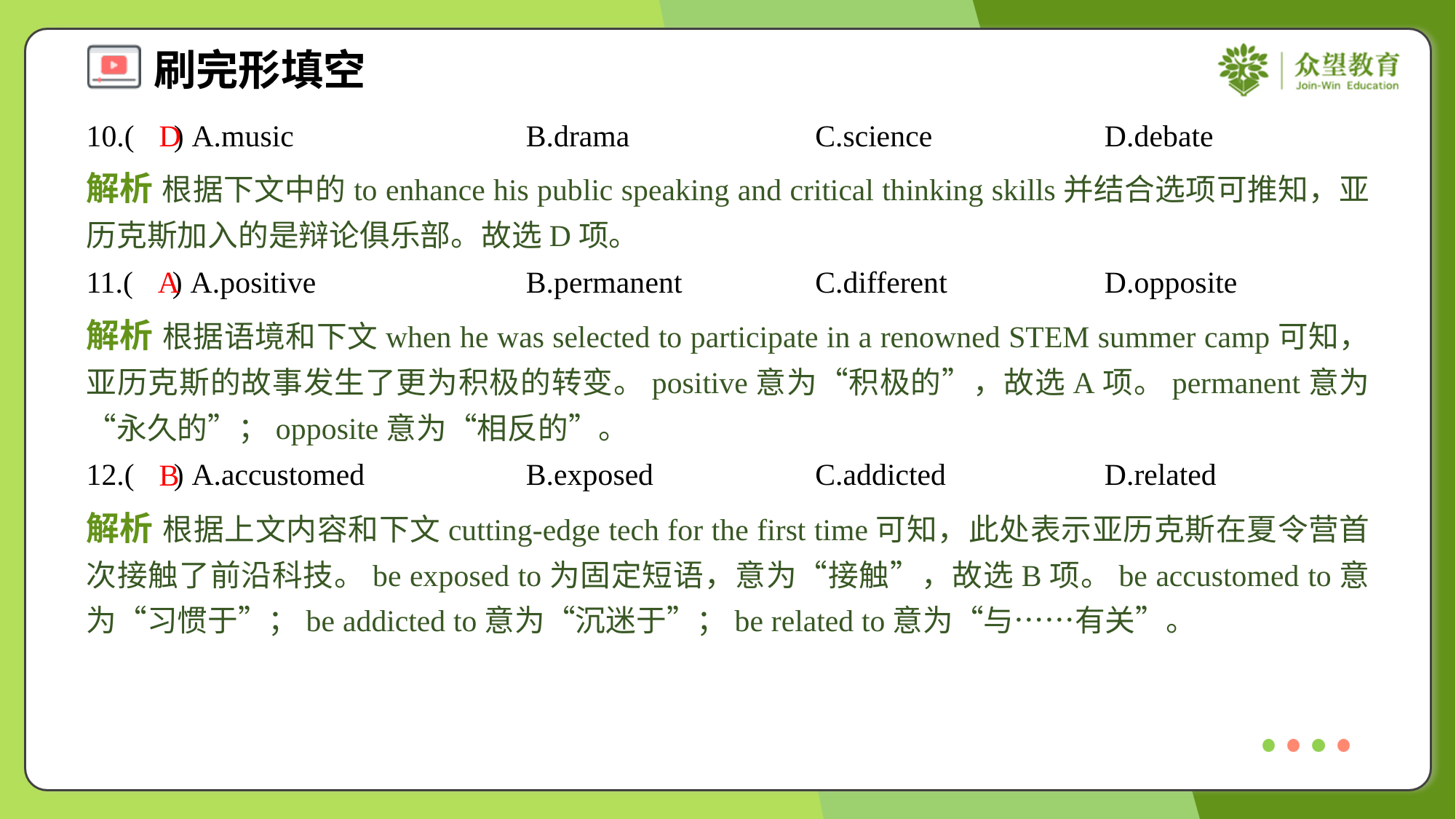

10.(     ) A.music	B.drama	C.science	D.debate
D
解析 根据下文中的to enhance his public speaking and critical thinking skills并结合选项可推知，亚历克斯加入的是辩论俱乐部。故选D项。
11.(     ) A.positive	B.permanent	C.different	D.opposite
A
解析 根据语境和下文when he was selected to participate in a renowned STEM summer camp可知，亚历克斯的故事发生了更为积极的转变。positive意为“积极的”，故选A项。permanent意为“永久的”；opposite意为“相反的”。
12.(     ) A.accustomed	B.exposed	C.addicted	D.related
B
解析 根据上文内容和下文cutting-edge tech for the first time可知，此处表示亚历克斯在夏令营首次接触了前沿科技。be exposed to为固定短语，意为“接触”，故选B项。be accustomed to意为“习惯于”；be addicted to意为“沉迷于”；be related to意为“与……有关”。